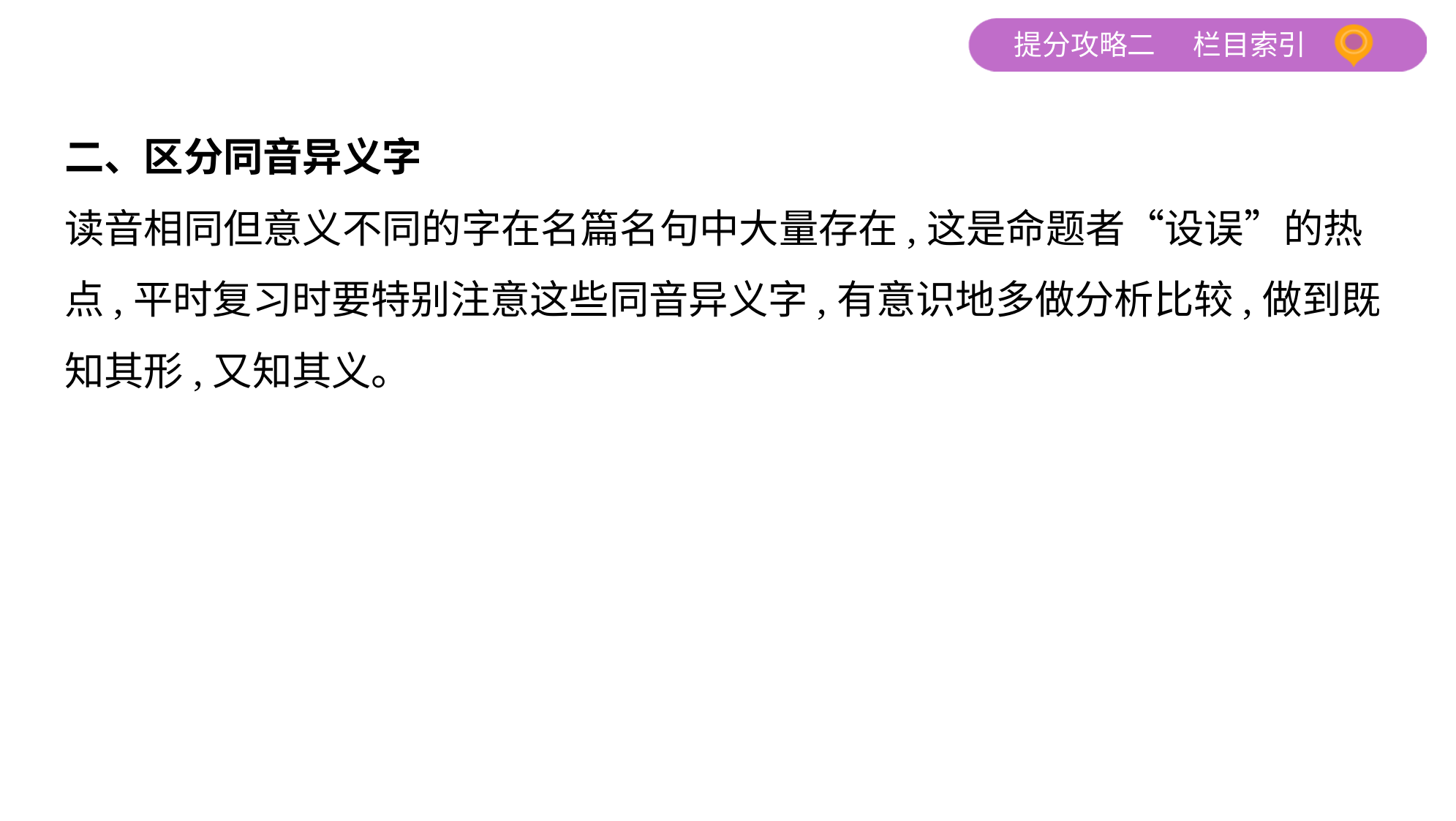

二、区分同音异义字
读音相同但意义不同的字在名篇名句中大量存在,这是命题者“设误”的热
点,平时复习时要特别注意这些同音异义字,有意识地多做分析比较,做到既
知其形,又知其义。